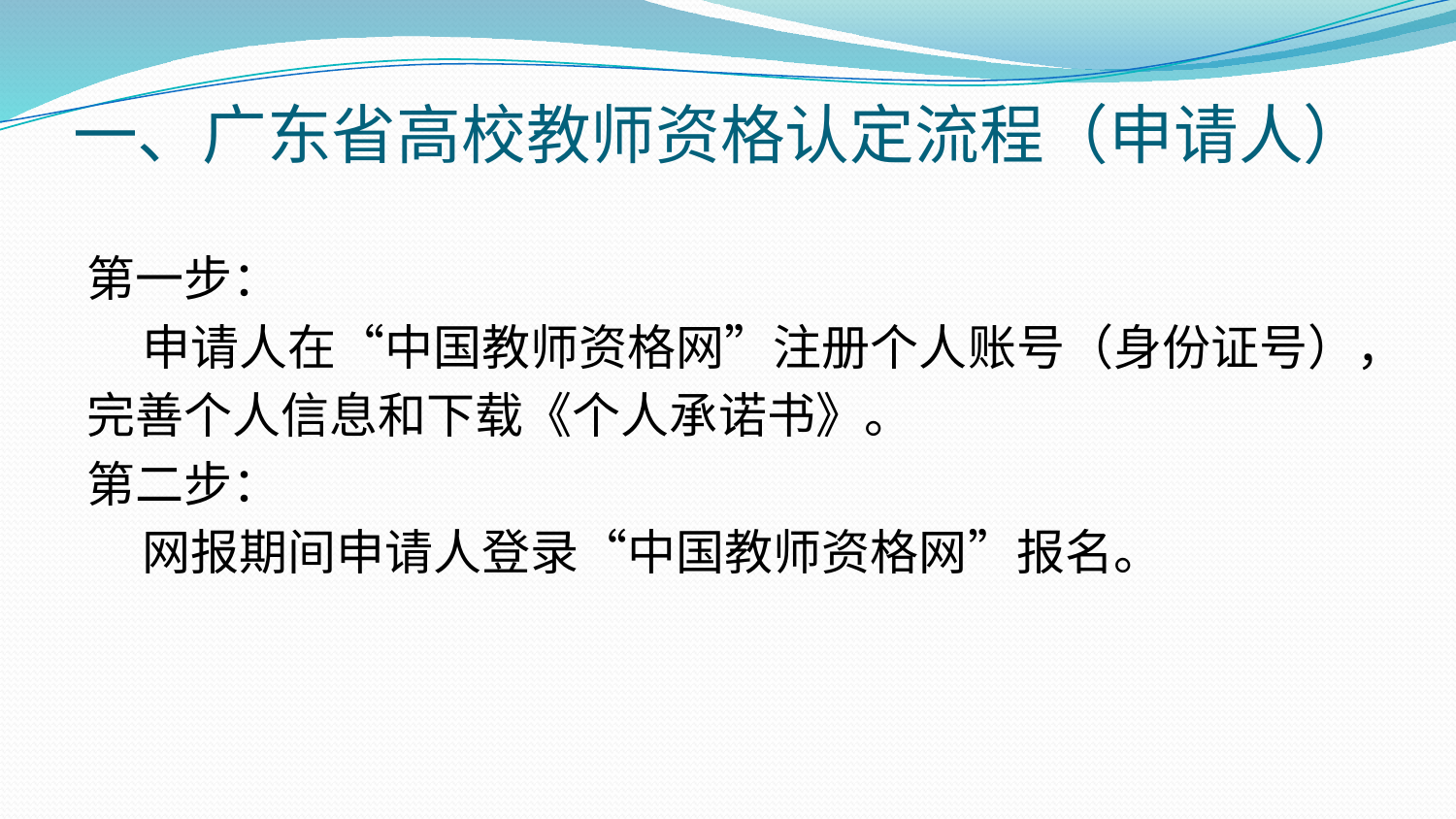

# 一、广东省高校教师资格认定流程（申请人）
第一步：
    申请人在“中国教师资格网”注册个人账号（身份证号），完善个人信息和下载《个人承诺书》。
第二步：
    网报期间申请人登录“中国教师资格网”报名。